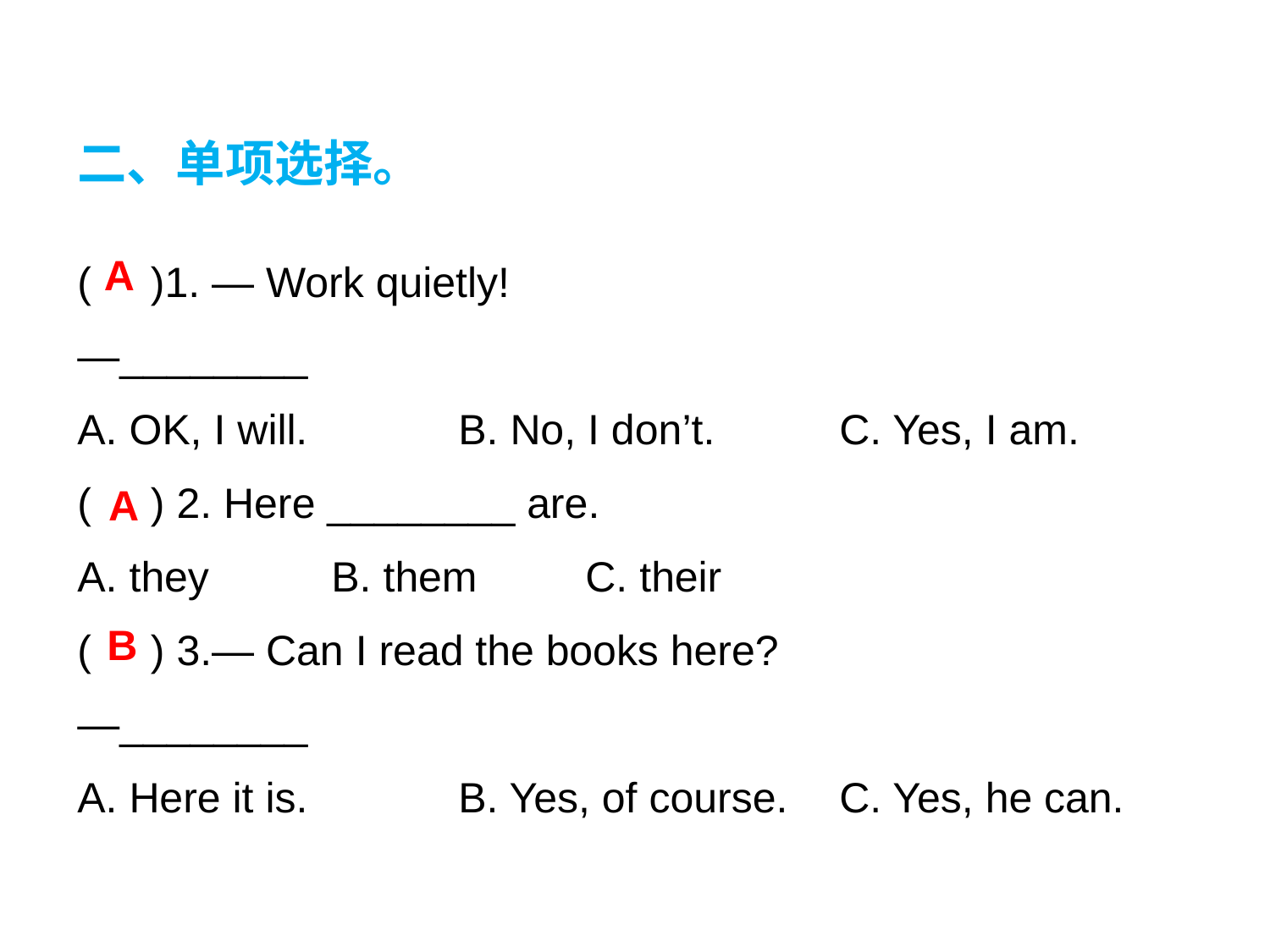

二、单项选择。
(     )1. — Work quietly!
—________
A. OK, I will.       	B. No, I don’t. 	C. Yes, I am.
(     ) 2. Here ________ are.
A. they          	B. them         	C. their
(     ) 3.— Can I read the books here?
—________
A. Here it is.   	B. Yes, of course.  	C. Yes, he can.
A
A
B